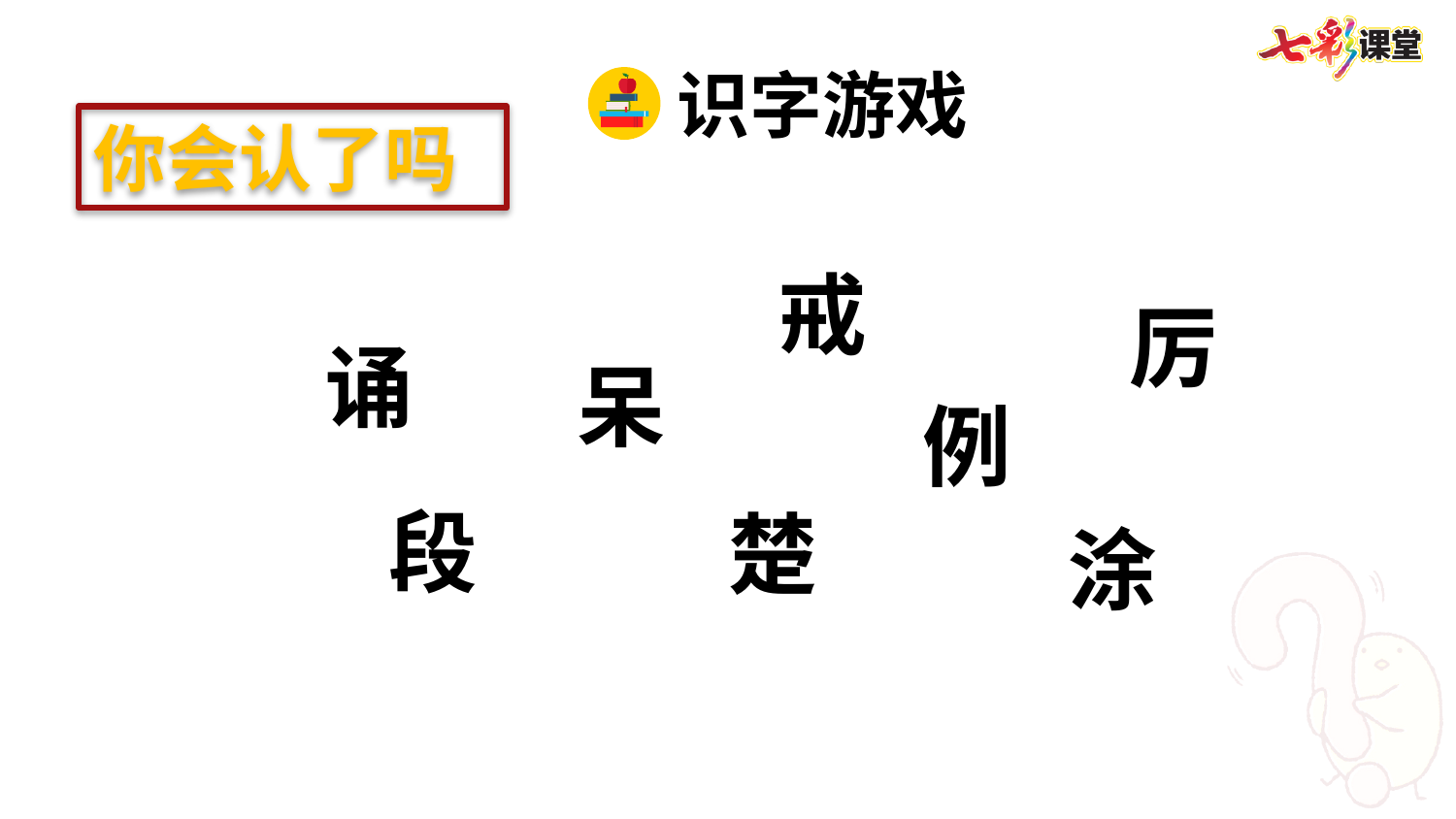

识字游戏

你会认了吗
戒
厉
诵
呆
例
段
楚
涂